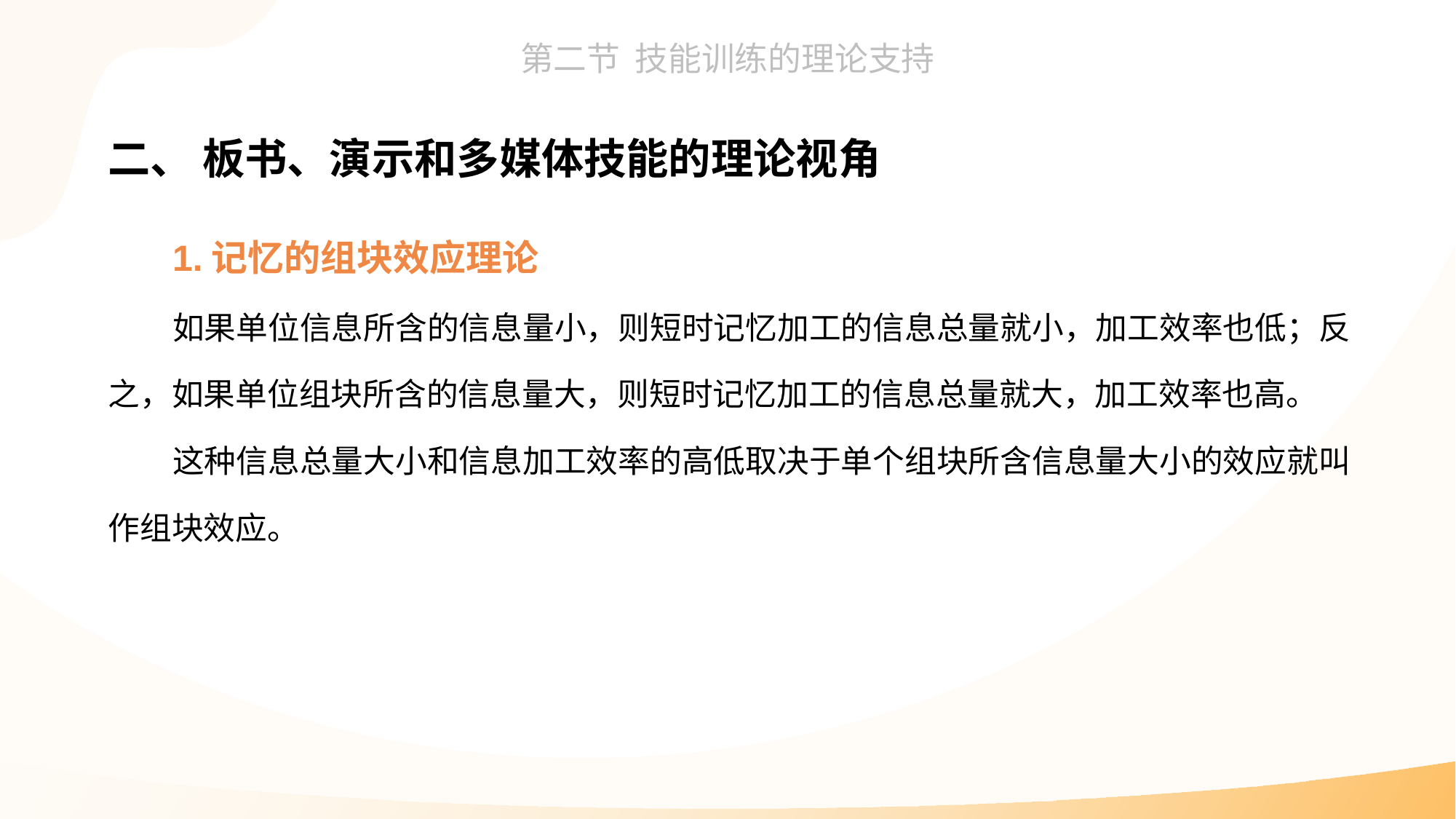

二、 板书、演示和多媒体技能的理论视角
1.记忆的组块效应理论
如果单位信息所含的信息量小，则短时记忆加工的信息总量就小，加工效率也低；反之，如果单位组块所含的信息量大，则短时记忆加工的信息总量就大，加工效率也高。
这种信息总量大小和信息加工效率的高低取决于单个组块所含信息量大小的效应就叫作组块效应。